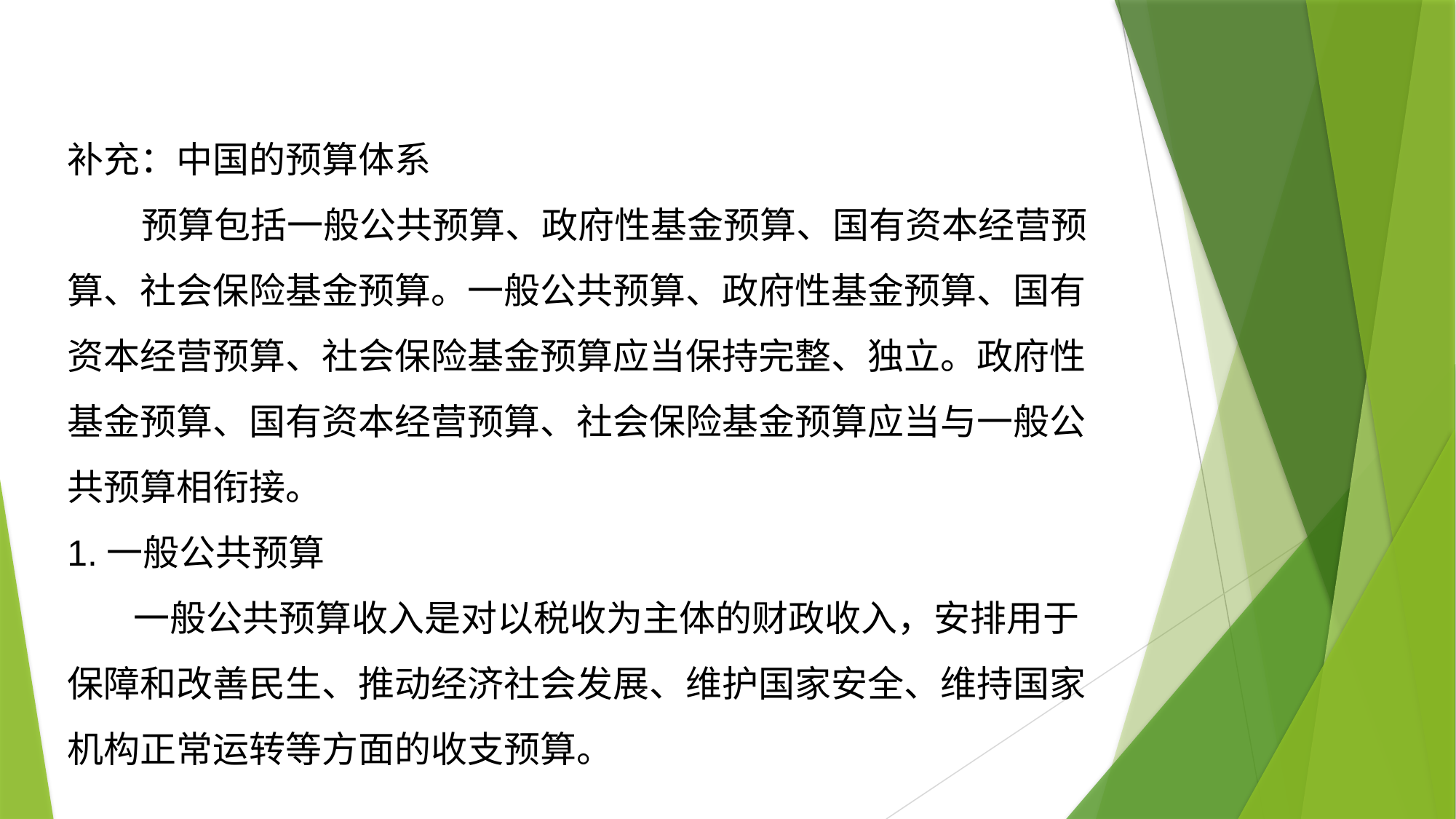

补充：中国的预算体系
        预算包括一般公共预算、政府性基金预算、国有资本经营预算、社会保险基金预算。一般公共预算、政府性基金预算、国有资本经营预算、社会保险基金预算应当保持完整、独立。政府性基金预算、国有资本经营预算、社会保险基金预算应当与一般公共预算相衔接。
1.一般公共预算
       一般公共预算收入是对以税收为主体的财政收入，安排用于保障和改善民生、推动经济社会发展、维护国家安全、维持国家机构正常运转等方面的收支预算。